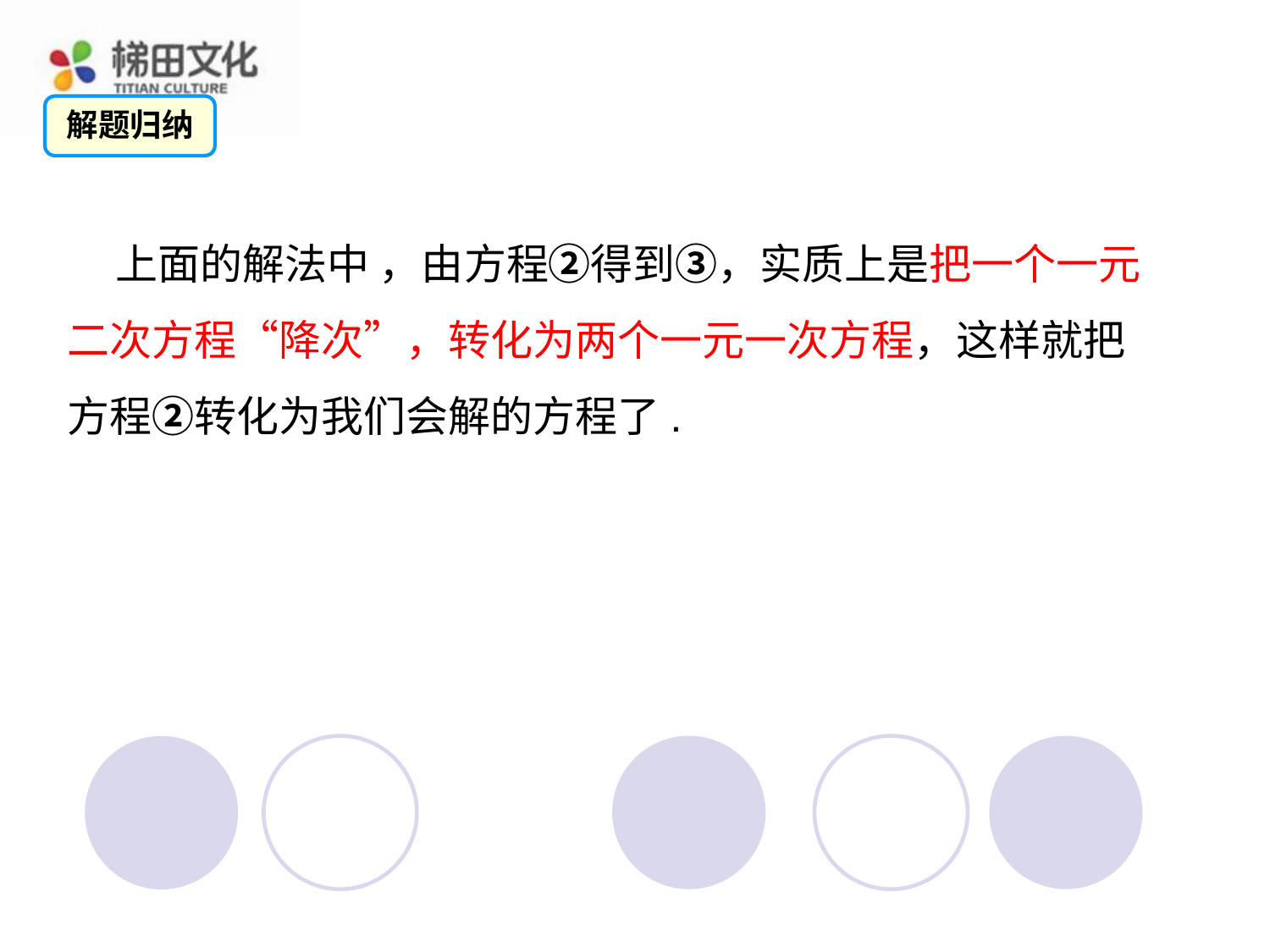

解题归纳
    上面的解法中 ，由方程②得到③，实质上是把一个一元二次方程“降次”，转化为两个一元一次方程，这样就把方程②转化为我们会解的方程了.